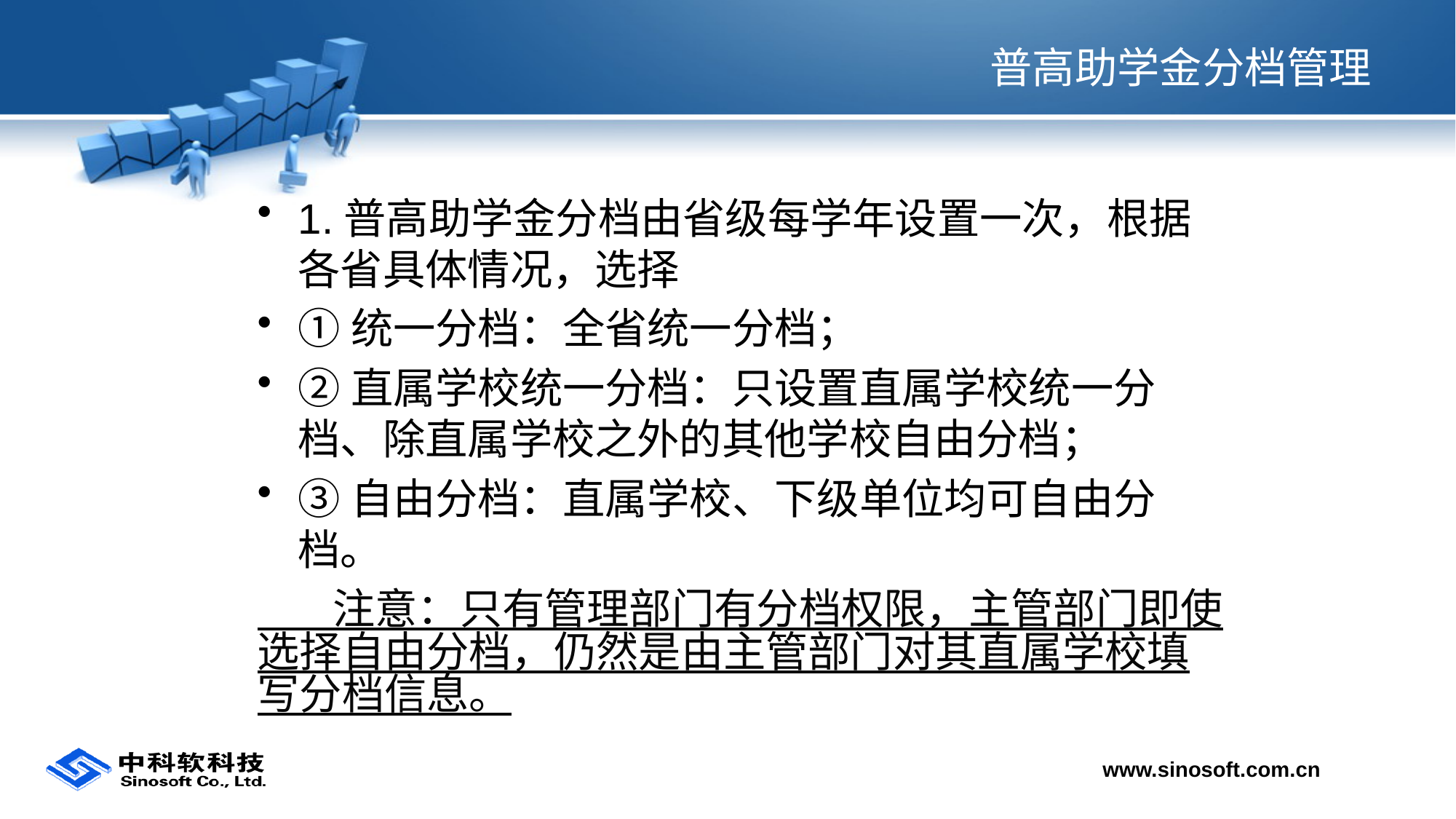

# 普高助学金分档管理
1.普高助学金分档由省级每学年设置一次，根据各省具体情况，选择
①统一分档：全省统一分档；
②直属学校统一分档：只设置直属学校统一分档、除直属学校之外的其他学校自由分档；
③自由分档：直属学校、下级单位均可自由分档。
        注意：只有管理部门有分档权限，主管部门即使选择自由分档，仍然是由主管部门对其直属学校填写分档信息。